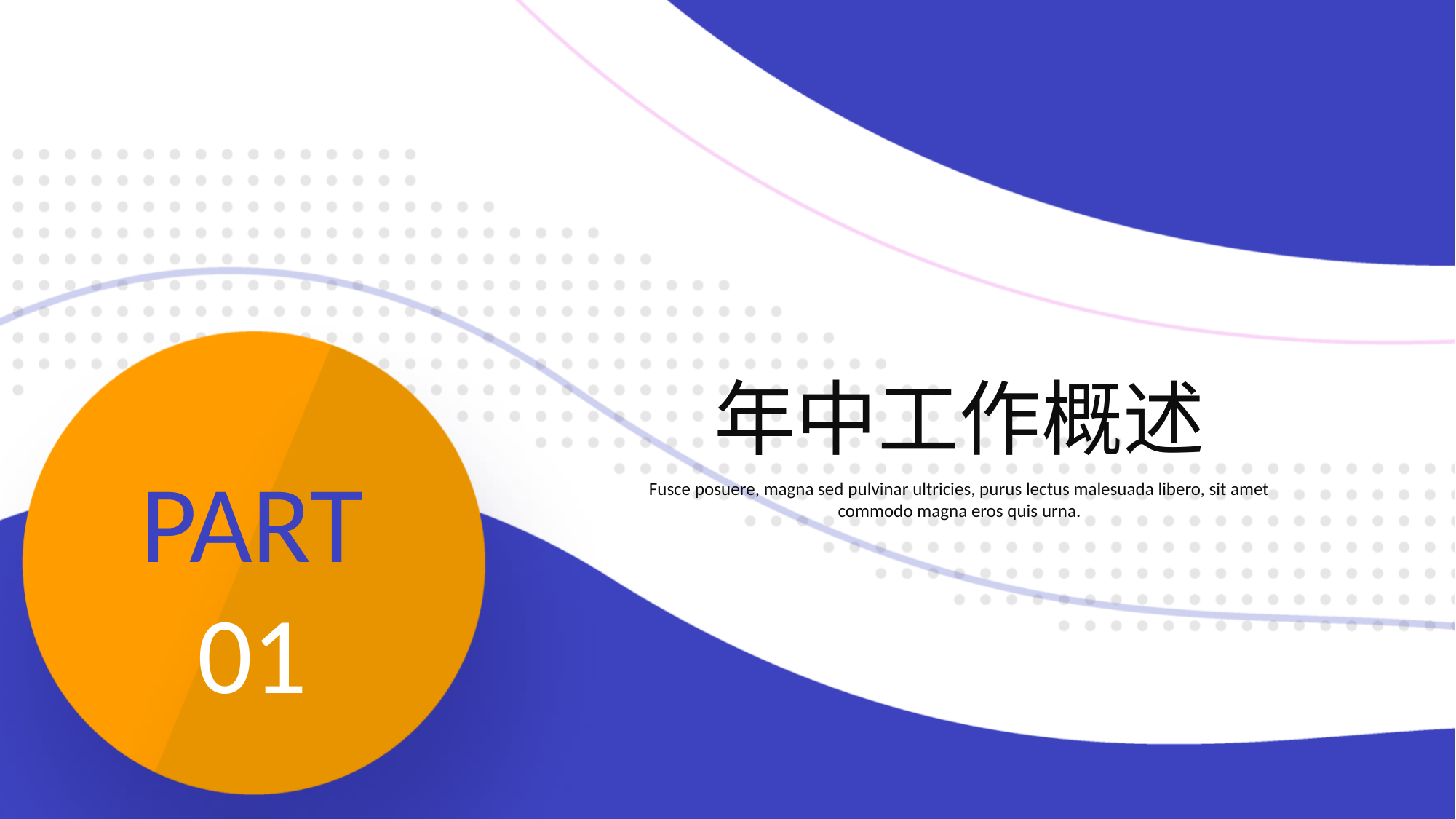

年中工作概述
Fusce posuere, magna sed pulvinar ultricies, purus lectus malesuada libero, sit amet commodo magna eros quis urna.
PART 01